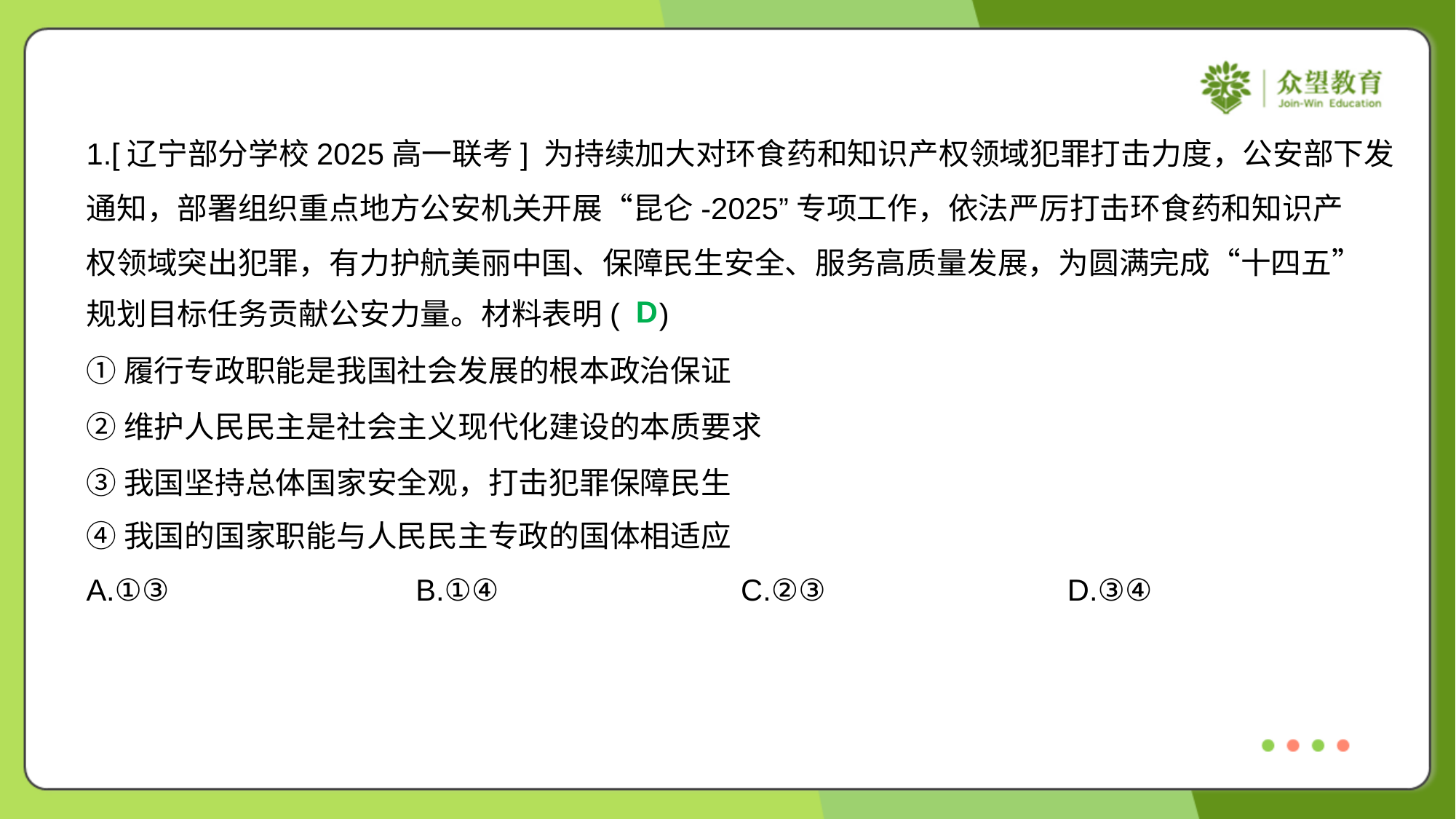

1.[辽宁部分学校2025高一联考] 为持续加大对环食药和知识产权领域犯罪打击力度，公安部下发
通知，部署组织重点地方公安机关开展“昆仑-2025”专项工作，依法严厉打击环食药和知识产
权领域突出犯罪，有力护航美丽中国、保障民生安全、服务高质量发展，为圆满完成“十四五”
规划目标任务贡献公安力量。材料表明(     )
D
①履行专政职能是我国社会发展的根本政治保证
②维护人民民主是社会主义现代化建设的本质要求
③我国坚持总体国家安全观，打击犯罪保障民生
④我国的国家职能与人民民主专政的国体相适应
A.①③	B.①④	C.②③	D.③④